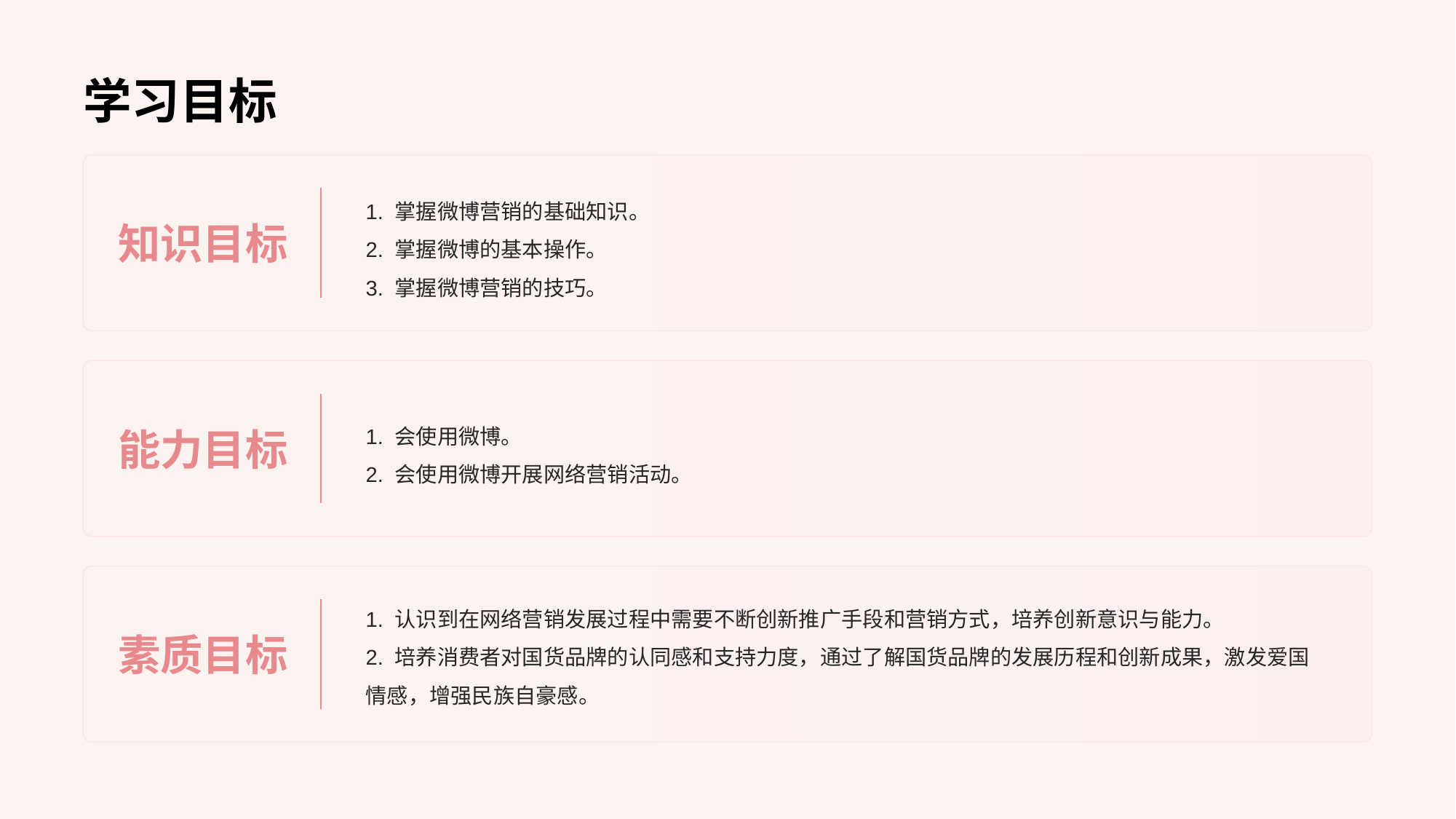

# 学习目标

知识目标
1. 掌握微博营销的基础知识。
2. 掌握微博的基本操作。
3. 掌握微博营销的技巧。

能力目标
1. 会使用微博。
2. 会使用微博开展网络营销活动。
素质目标
1. 认识到在网络营销发展过程中需要不断创新推广手段和营销方式，培养创新意识与能力。
2. 培养消费者对国货品牌的认同感和支持力度，通过了解国货品牌的发展历程和创新成果，激发爱国情感，增强民族自豪感。